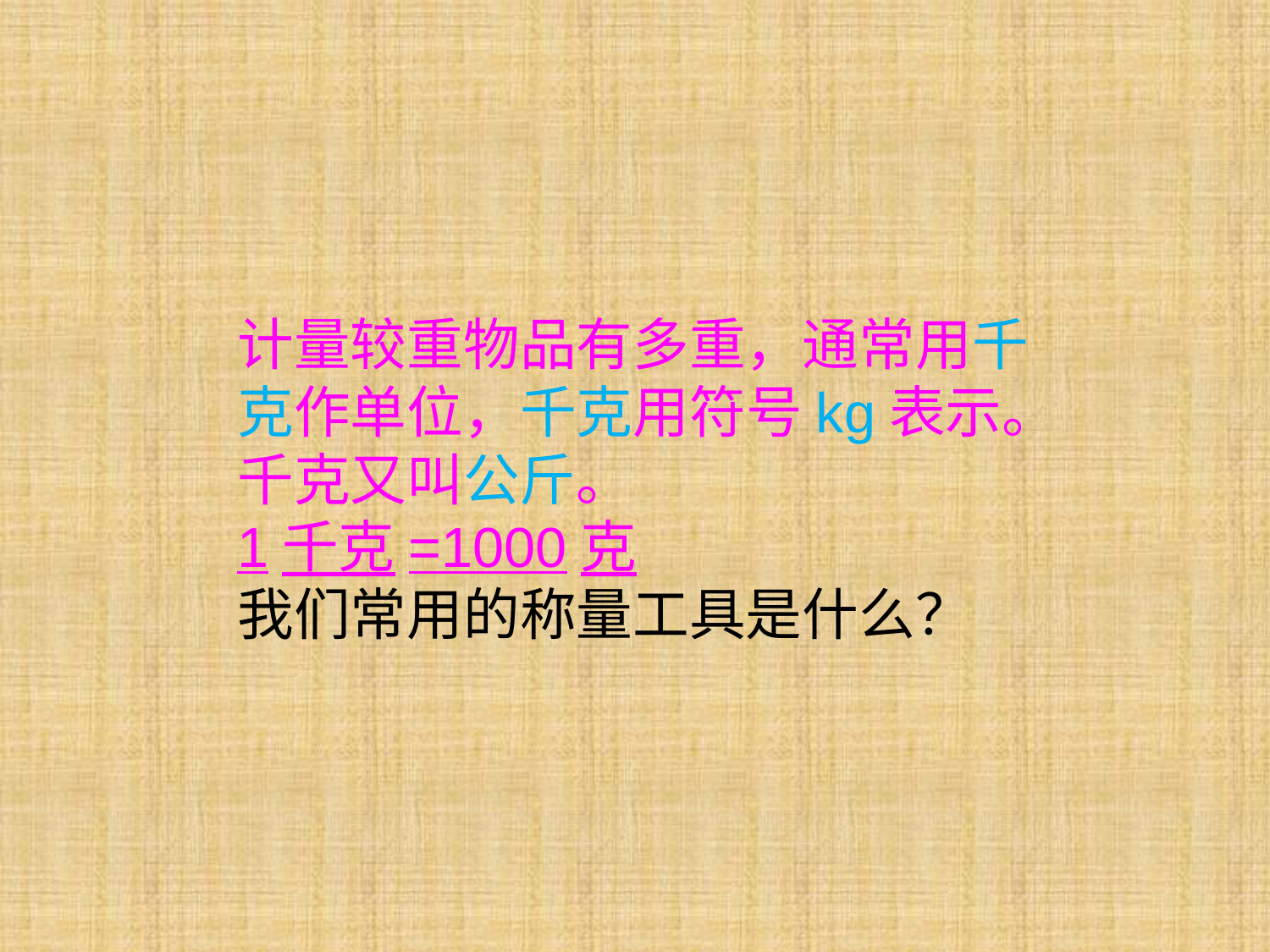

计量较重物品有多重，通常用千克作单位，千克用符号kg表示。千克又叫公斤。
1千克=1000克
我们常用的称量工具是什么？